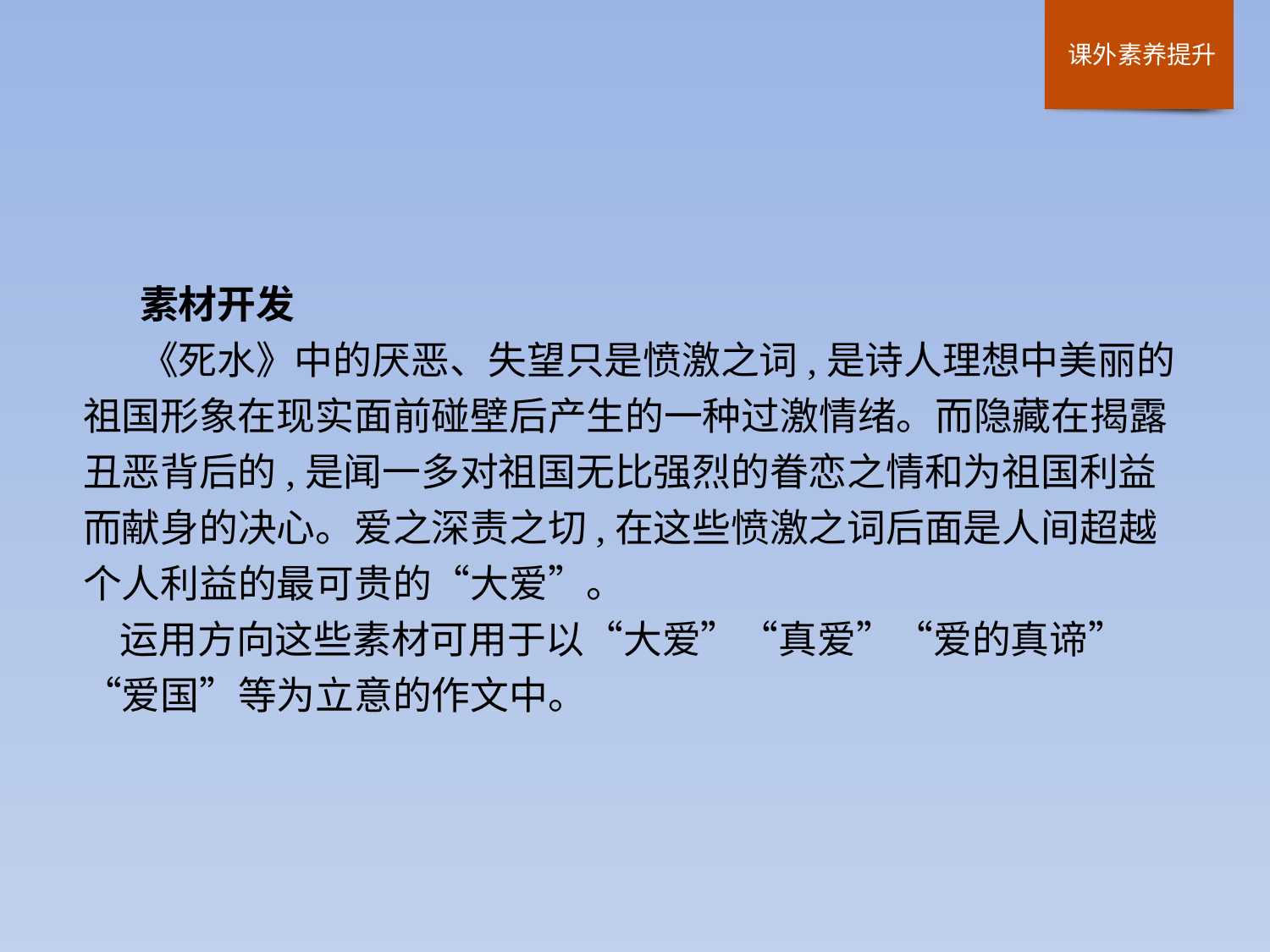

素材开发
《死水》中的厌恶、失望只是愤激之词,是诗人理想中美丽的祖国形象在现实面前碰壁后产生的一种过激情绪。而隐藏在揭露丑恶背后的,是闻一多对祖国无比强烈的眷恋之情和为祖国利益而献身的决心。爱之深责之切,在这些愤激之词后面是人间超越个人利益的最可贵的“大爱”。
运用方向这些素材可用于以“大爱”“真爱”“爱的真谛”“爱国”等为立意的作文中。